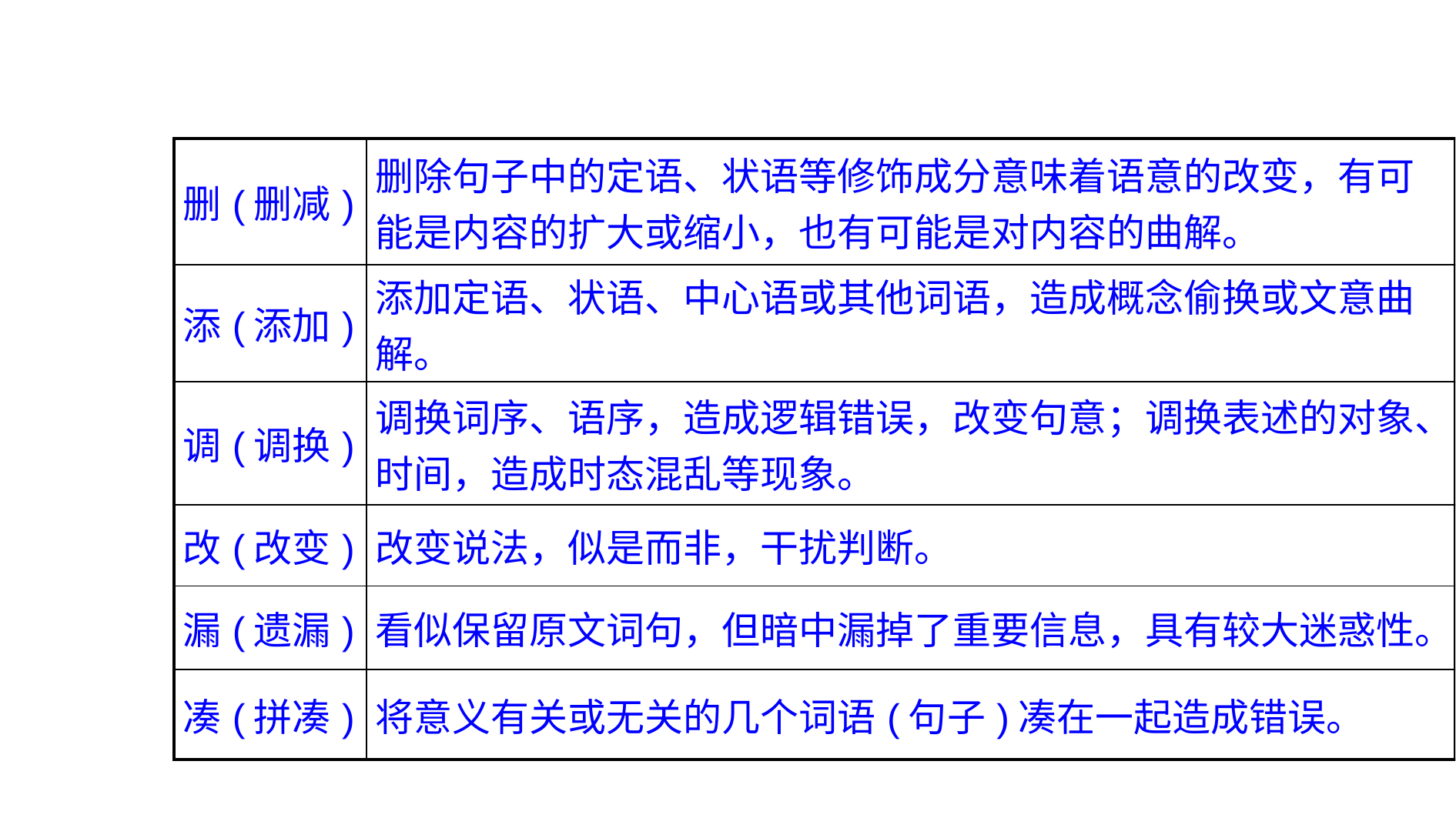

| 删(删减) | 删除句子中的定语、状语等修饰成分意味着语意的改变，有可能是内容的扩大或缩小，也有可能是对内容的曲解。 |
| --- | --- |
| 添(添加) | 添加定语、状语、中心语或其他词语，造成概念偷换或文意曲解。 |
| 调(调换) | 调换词序、语序，造成逻辑错误，改变句意；调换表述的对象、时间，造成时态混乱等现象。 |
| 改(改变) | 改变说法，似是而非，干扰判断。 |
| 漏(遗漏) | 看似保留原文词句，但暗中漏掉了重要信息，具有较大迷惑性。 |
| 凑(拼凑) | 将意义有关或无关的几个词语(句子)凑在一起造成错误。 |